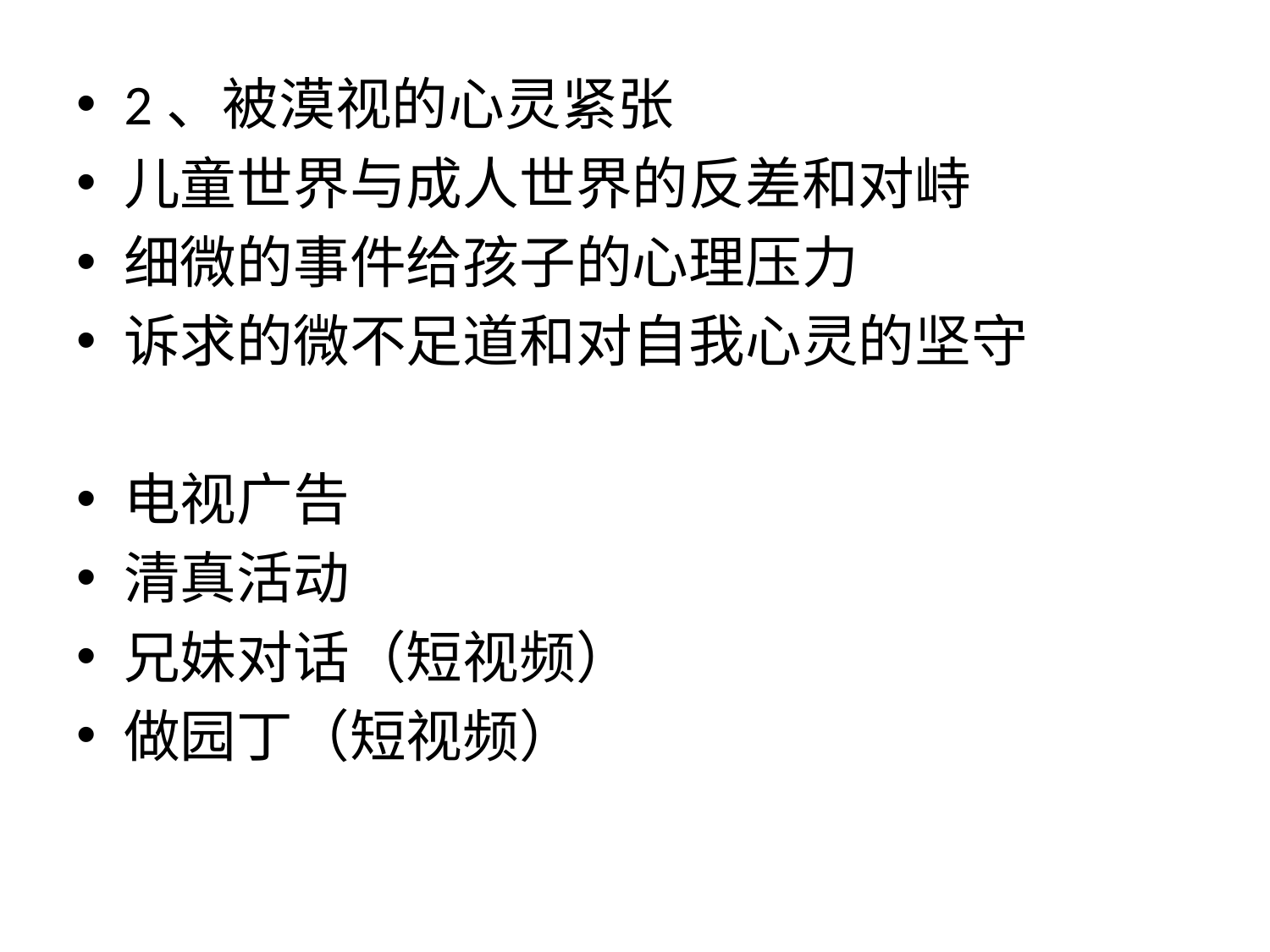

2、被漠视的心灵紧张
儿童世界与成人世界的反差和对峙
细微的事件给孩子的心理压力
诉求的微不足道和对自我心灵的坚守

电视广告
清真活动
兄妹对话（短视频）
做园丁（短视频）